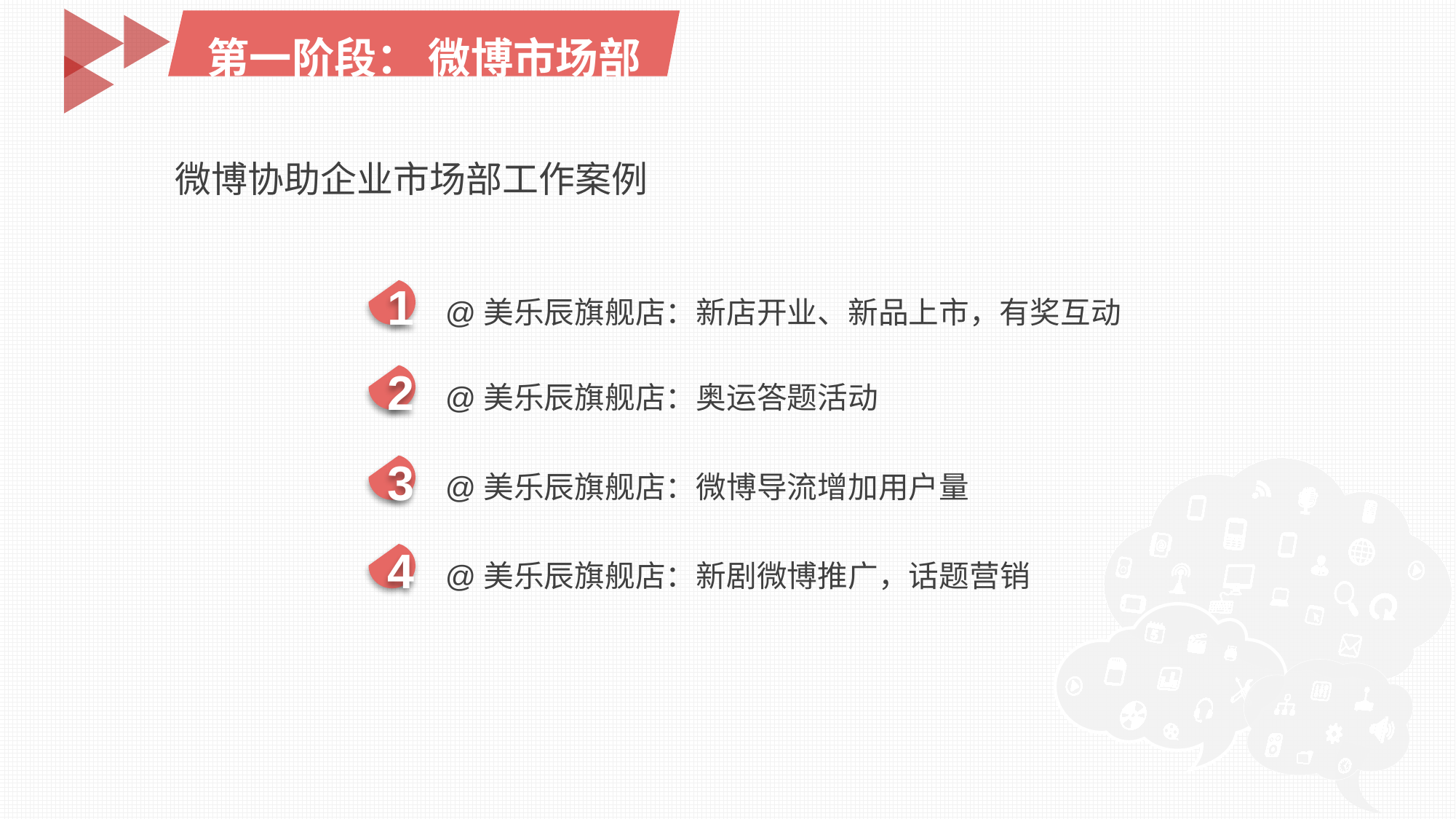

第一阶段： 微博市场部

微博协助企业市场部工作案例

1

@美乐辰旗舰店：新店开业、新品上市，有奖互动
2

@美乐辰旗舰店：奥运答题活动
3

@美乐辰旗舰店：微博导流增加用户量
4

@美乐辰旗舰店：新剧微博推广，话题营销